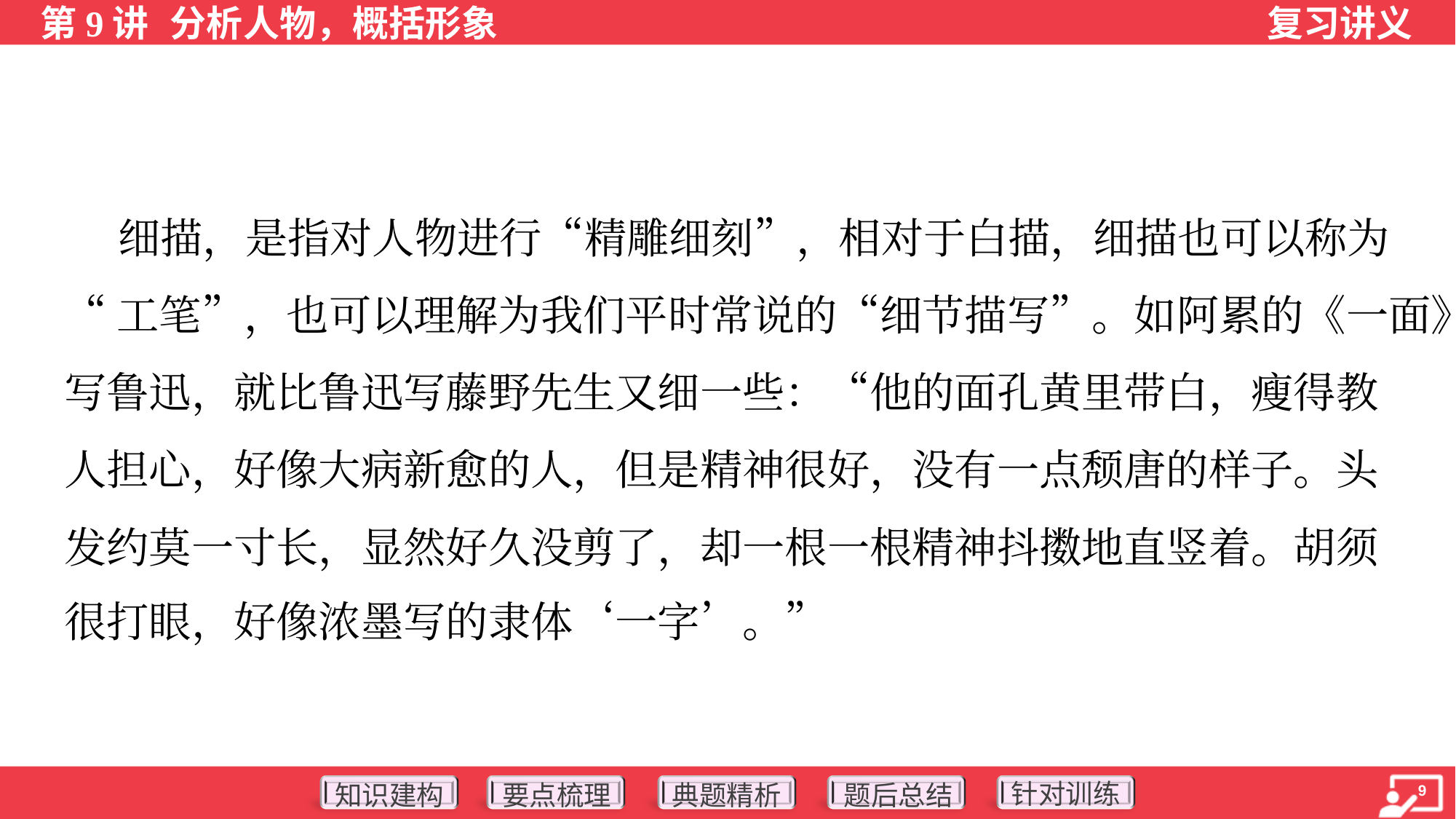

细描，是指对人物进行“精雕细刻”，相对于白描，细描也可以称为
“工笔”，也可以理解为我们平时常说的“细节描写”。如阿累的《一面》
写鲁迅，就比鲁迅写藤野先生又细一些：“他的面孔黄里带白，瘦得教
人担心，好像大病新愈的人，但是精神很好，没有一点颓唐的样子。头
发约莫一寸长，显然好久没剪了，却一根一根精神抖擞地直竖着。胡须
很打眼，好像浓墨写的隶体‘一字’。”